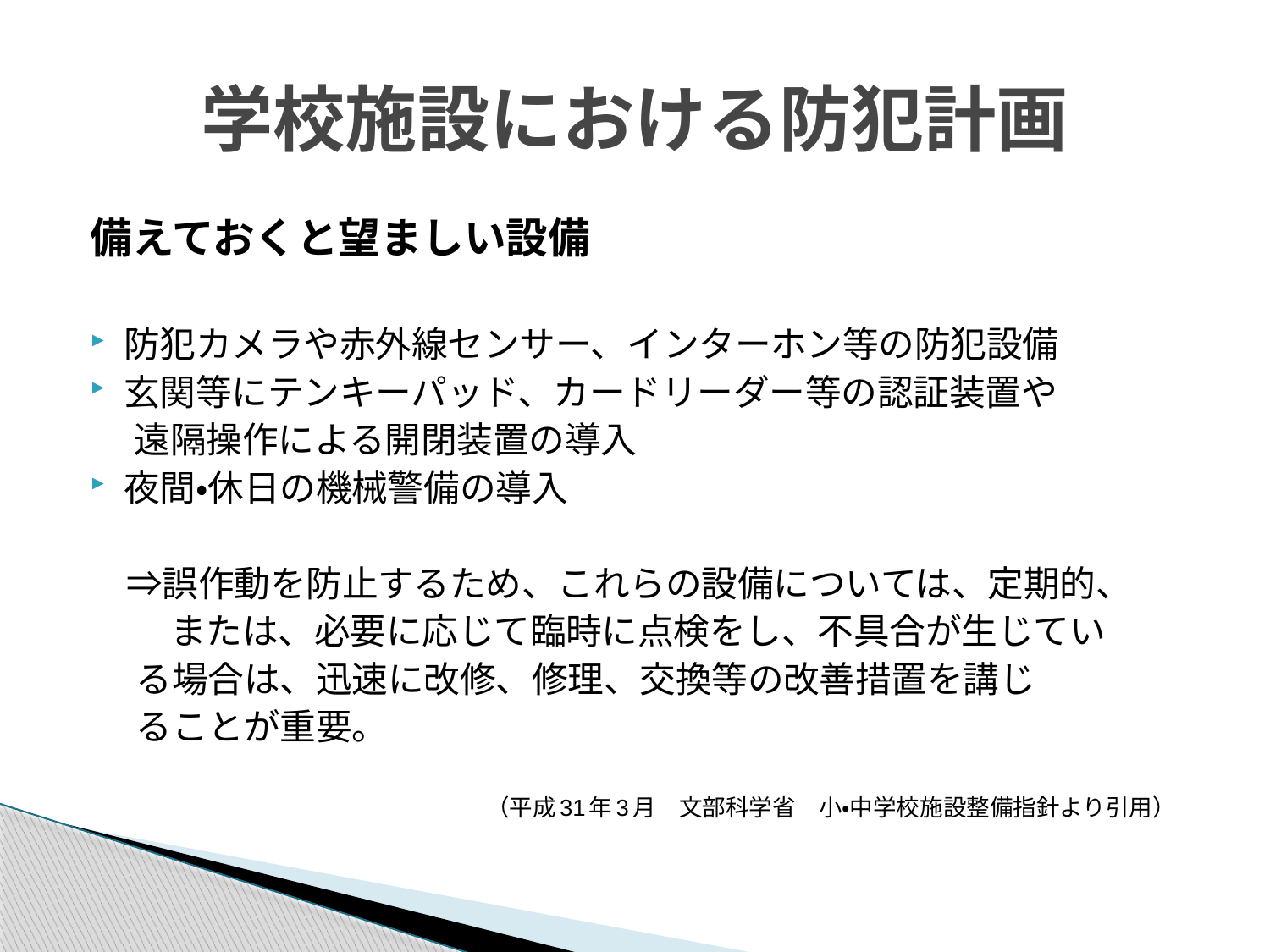

# 学校施設における防犯計画
備えておくと望ましい設備

防犯カメラや赤外線センサー、インターホン等の防犯設備
玄関等にテンキーパッド、カードリーダー等の認証装置や
　 遠隔操作による開閉装置の導入
夜間・休日の機械警備の導入

　⇒誤作動を防止するため、これらの設備については、定期的、
　 　または、必要に応じて臨時に点検をし、不具合が生じてい
     る場合は、迅速に改修、修理、交換等の改善措置を講じ
     ることが重要。

　　　　　　　　　　　　　　　　　（平成31年3月　文部科学省　小・中学校施設整備指針より引用）